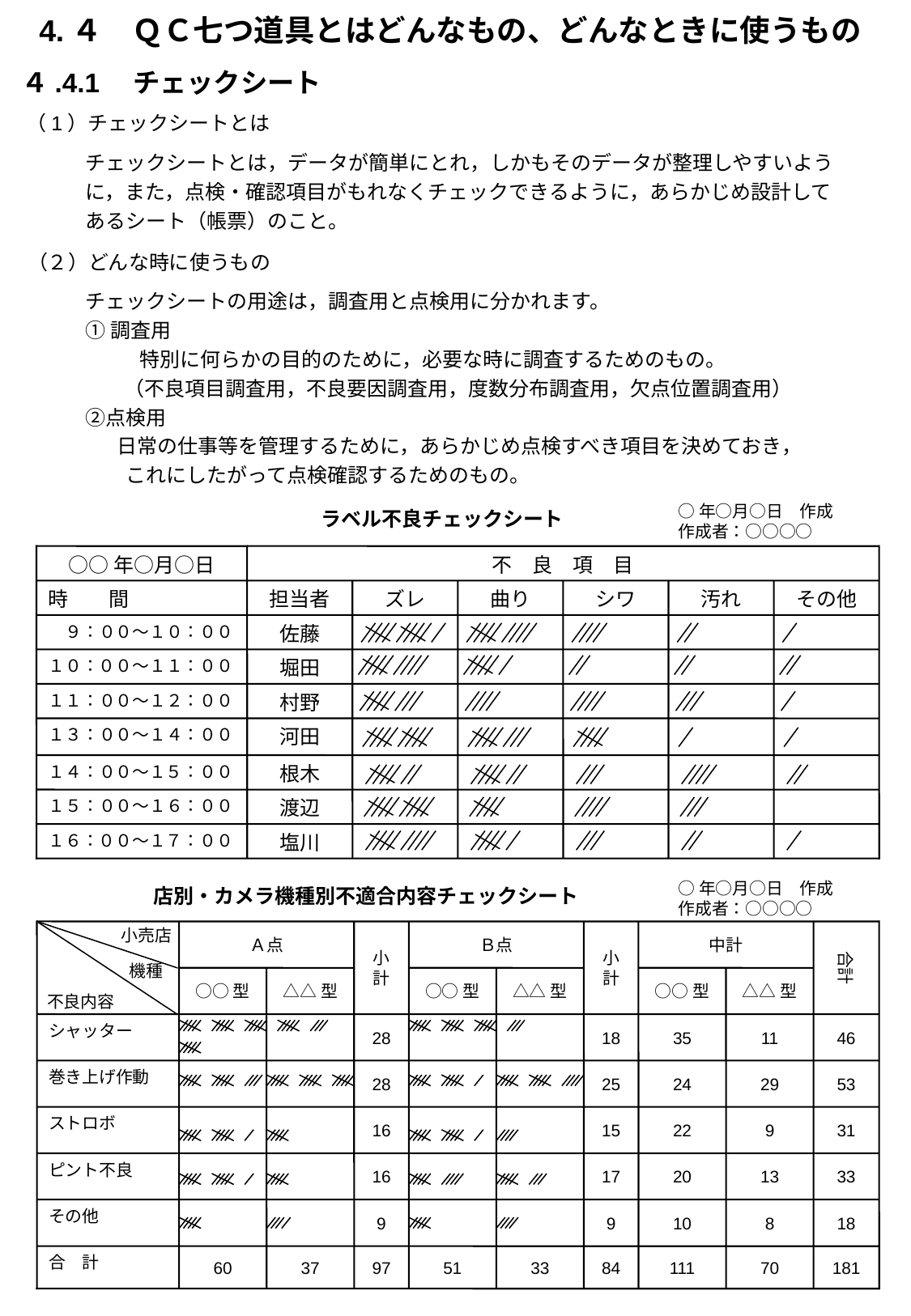

4.４　ＱＣ七つ道具とはどんなもの、どんなときに使うもの
４.4.1　チェックシート
（1）チェックシートとは
チェックシートとは，データが簡単にとれ，しかもそのデータが整理しやすいように，また，点検・確認項目がもれなくチェックできるように，あらかじめ設計してあるシート（帳票）のこと。
（２）どんな時に使うもの
チェックシートの用途は，調査用と点検用に分かれます。
①調査用
 　　 特別に何らかの目的のために，必要な時に調査するためのもの。
   　（不良項目調査用，不良要因調査用，度数分布調査用，欠点位置調査用）
②点検用
      日常の仕事等を管理するために，あらかじめ点検すべき項目を決めておき，
　　これにしたがって点検確認するためのもの。
○年○月○日　作成
作成者：○○○○
ラベル不良チェックシート
○○年○月○日

不　良　項　目

時　　間

担当者
ズレ

曲り

シワ

汚れ

その他

　９：００～１０：００

佐藤

１０：００～１１：００

堀田

１１：００～１２：００

村野

１３：００～１４：００

河田

１４：００～１５：００

根木

１５：００～１６：００

渡辺

１６：００～１７：００

塩川

○年○月○日　作成
作成者：○○○○
店別・カメラ機種別不適合内容チェックシート
小売店

Ａ点

小計

Ｂ点

小計

中計

合計

機種
○○型

△△型

○○型

△△型

○○型

△△型

不良内容
シャッター

28

18
35
11
46

巻き上げ作動

28

25
24
29
53

ストロボ

16

15
22
9
31

ピント不良

16

17
20
13
33

その他

9

9
10
8
18

合　計

60
37
97
51
33
84
111
70
181